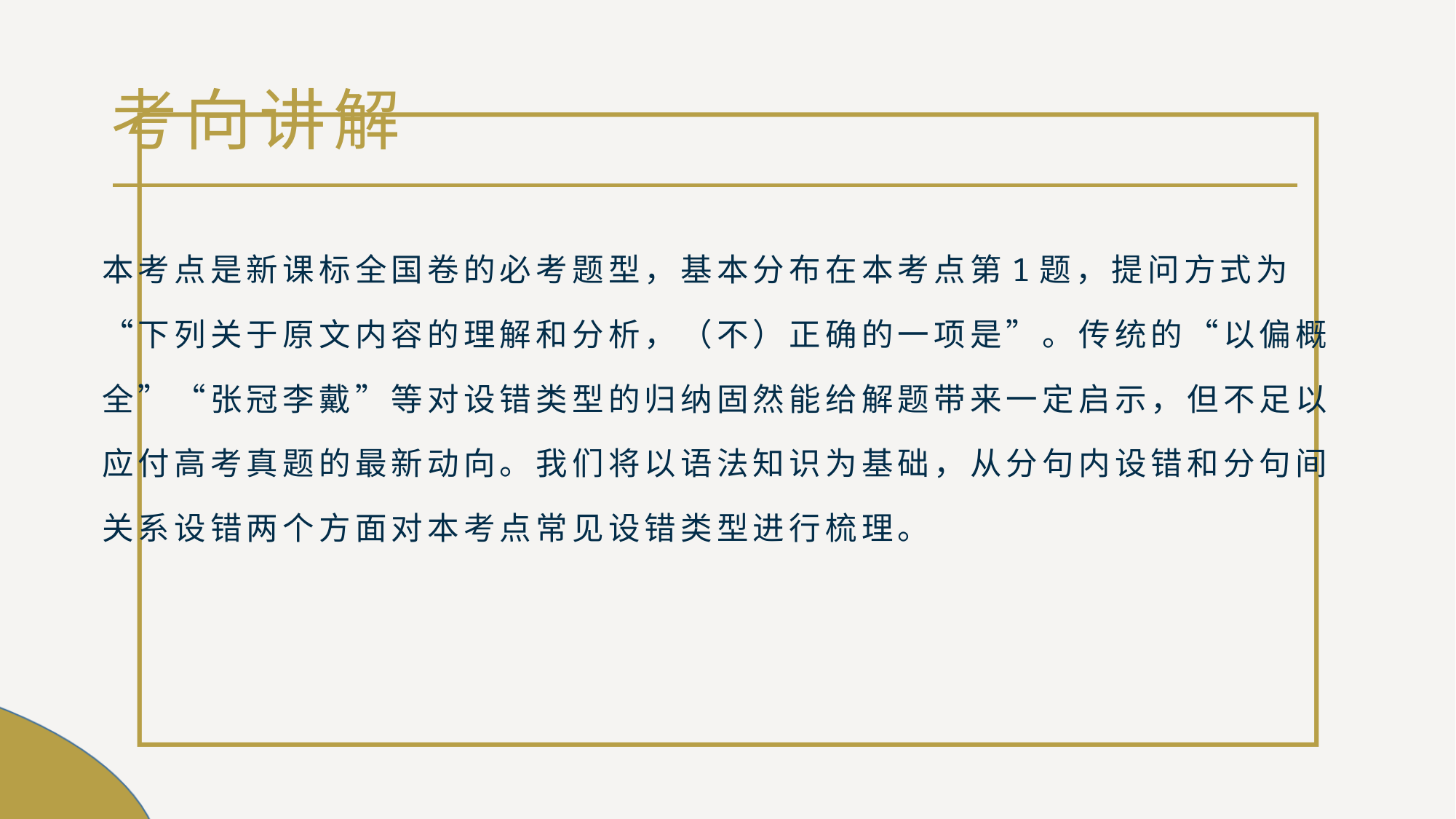

# 考向讲解
本考点是新课标全国卷的必考题型，基本分布在本考点第1题，提问方式为“下列关于原文内容的理解和分析，（不）正确的一项是”。传统的“以偏概全”“张冠李戴”等对设错类型的归纳固然能给解题带来一定启示，但不足以应付高考真题的最新动向。我们将以语法知识为基础，从分句内设错和分句间关系设错两个方面对本考点常见设错类型进行梳理。